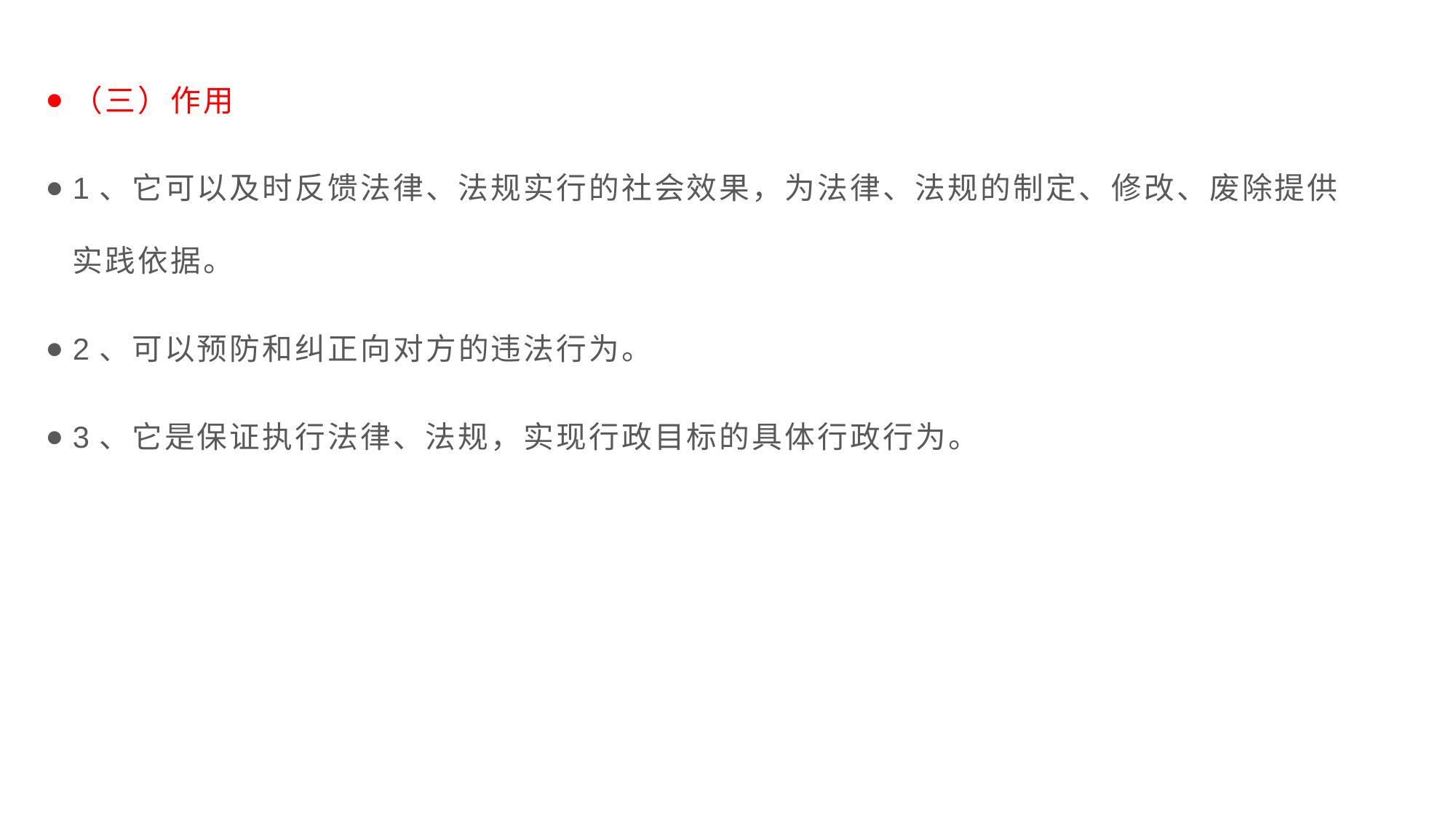

（三）作用
1、它可以及时反馈法律、法规实行的社会效果，为法律、法规的制定、修改、废除提供实践依据。
2、可以预防和纠正向对方的违法行为。
3、它是保证执行法律、法规，实现行政目标的具体行政行为。

9